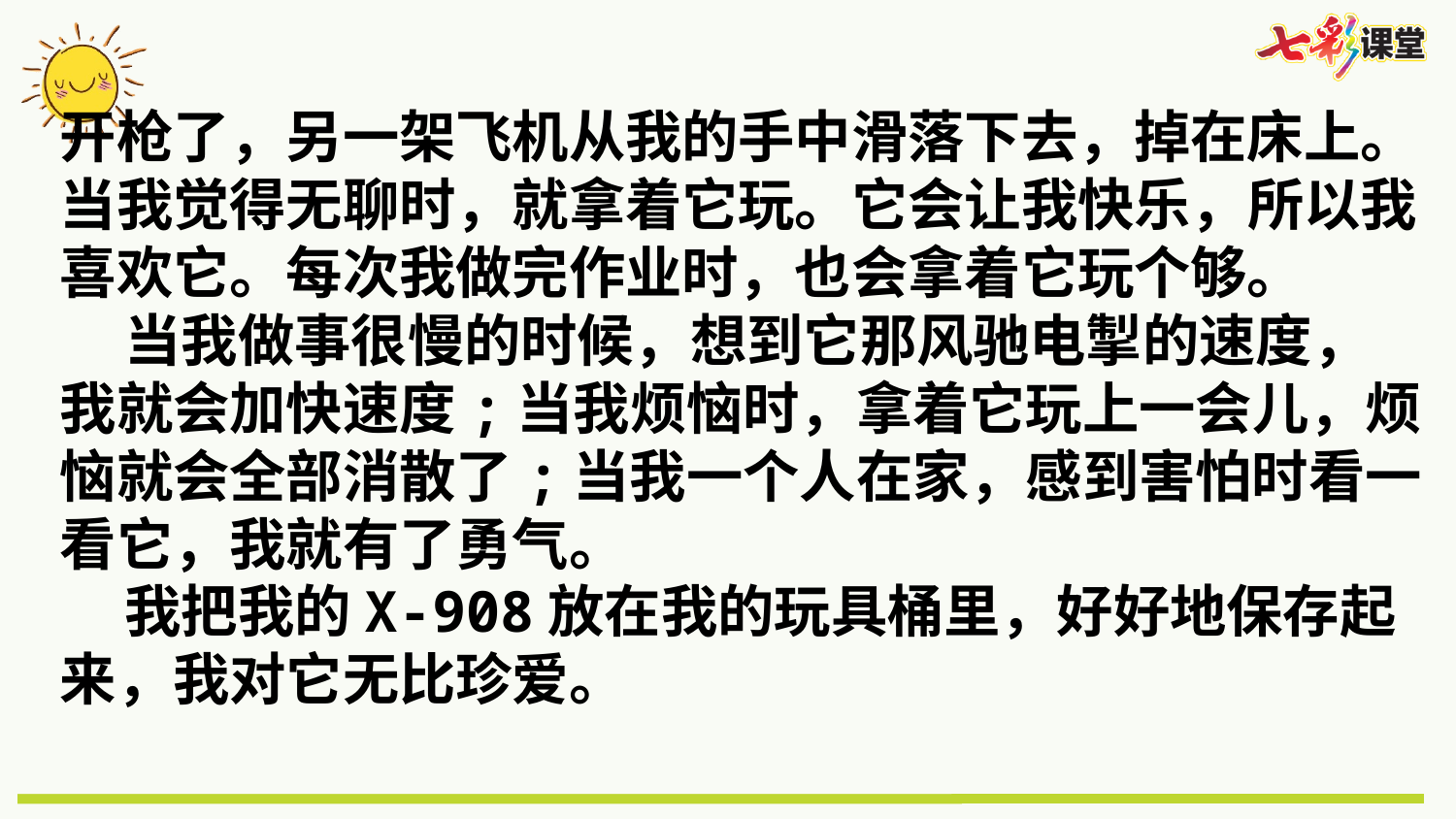

开枪了，另一架飞机从我的手中滑落下去，掉在床上。当我觉得无聊时，就拿着它玩。它会让我快乐，所以我喜欢它。每次我做完作业时，也会拿着它玩个够。
    当我做事很慢的时候，想到它那风驰电掣的速度，我就会加快速度;当我烦恼时，拿着它玩上一会儿，烦恼就会全部消散了;当我一个人在家，感到害怕时看一看它，我就有了勇气。
    我把我的X-908放在我的玩具桶里，好好地保存起来，我对它无比珍爱。